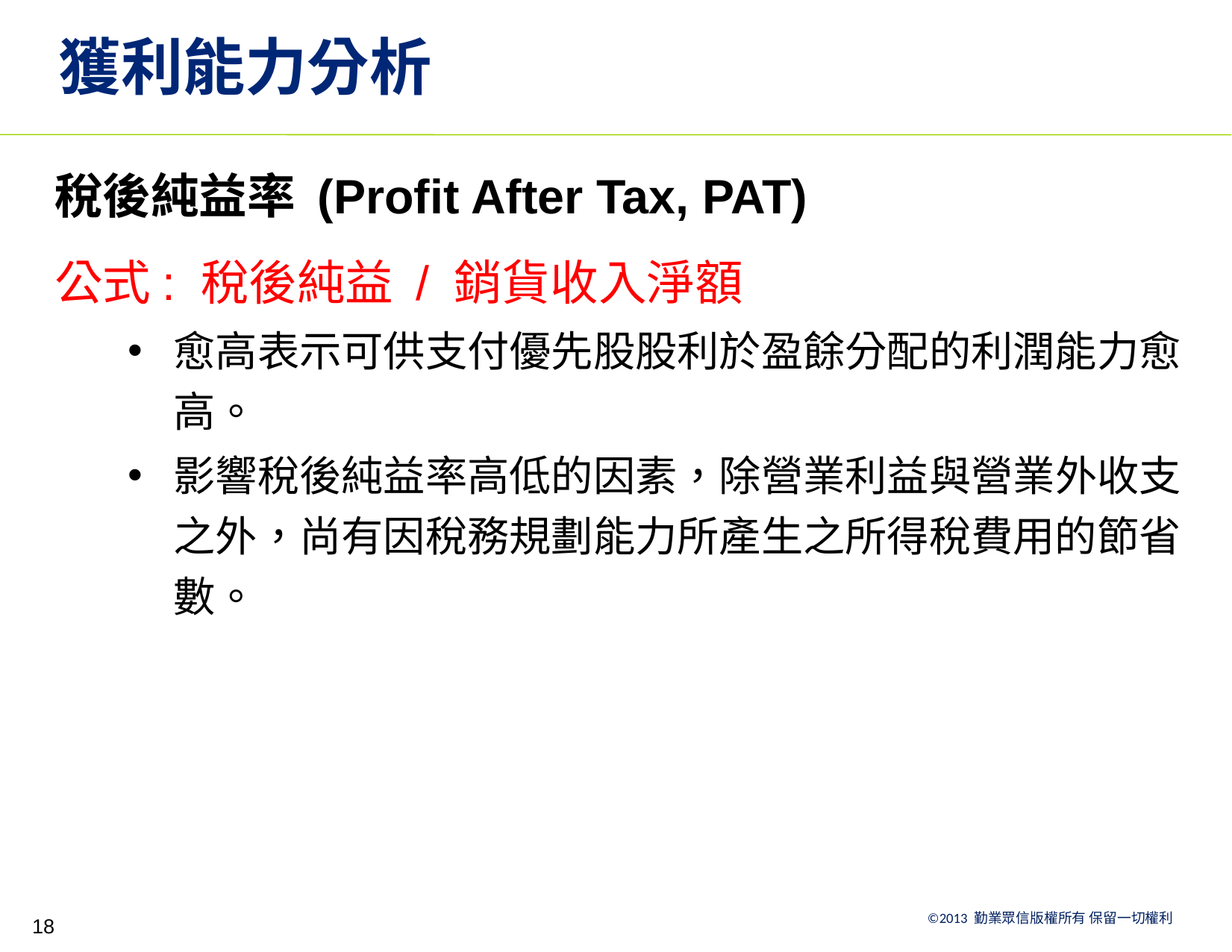

# 獲利能力分析
稅後純益率 (Profit After Tax, PAT)
公式: 稅後純益 / 銷貨收入淨額
愈高表示可供支付優先股股利於盈餘分配的利潤能力愈高。
影響稅後純益率高低的因素，除營業利益與營業外收支之外，尚有因稅務規劃能力所產生之所得稅費用的節省數。
18